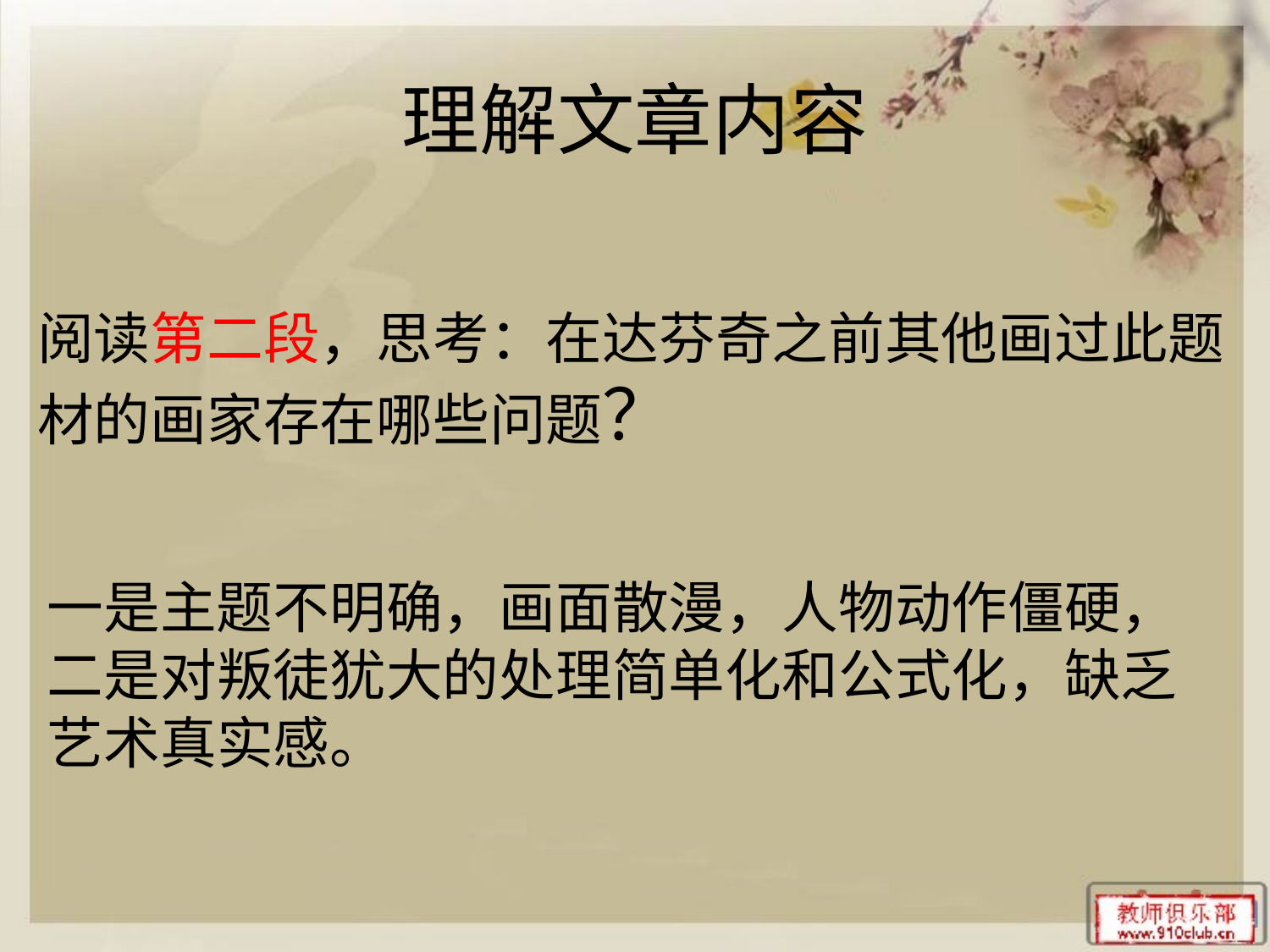

理解文章内容
阅读第二段，思考：在达芬奇之前其他画过此题材的画家存在哪些问题？
一是主题不明确，画面散漫，人物动作僵硬，
二是对叛徒犹大的处理简单化和公式化，缺乏艺术真实感。